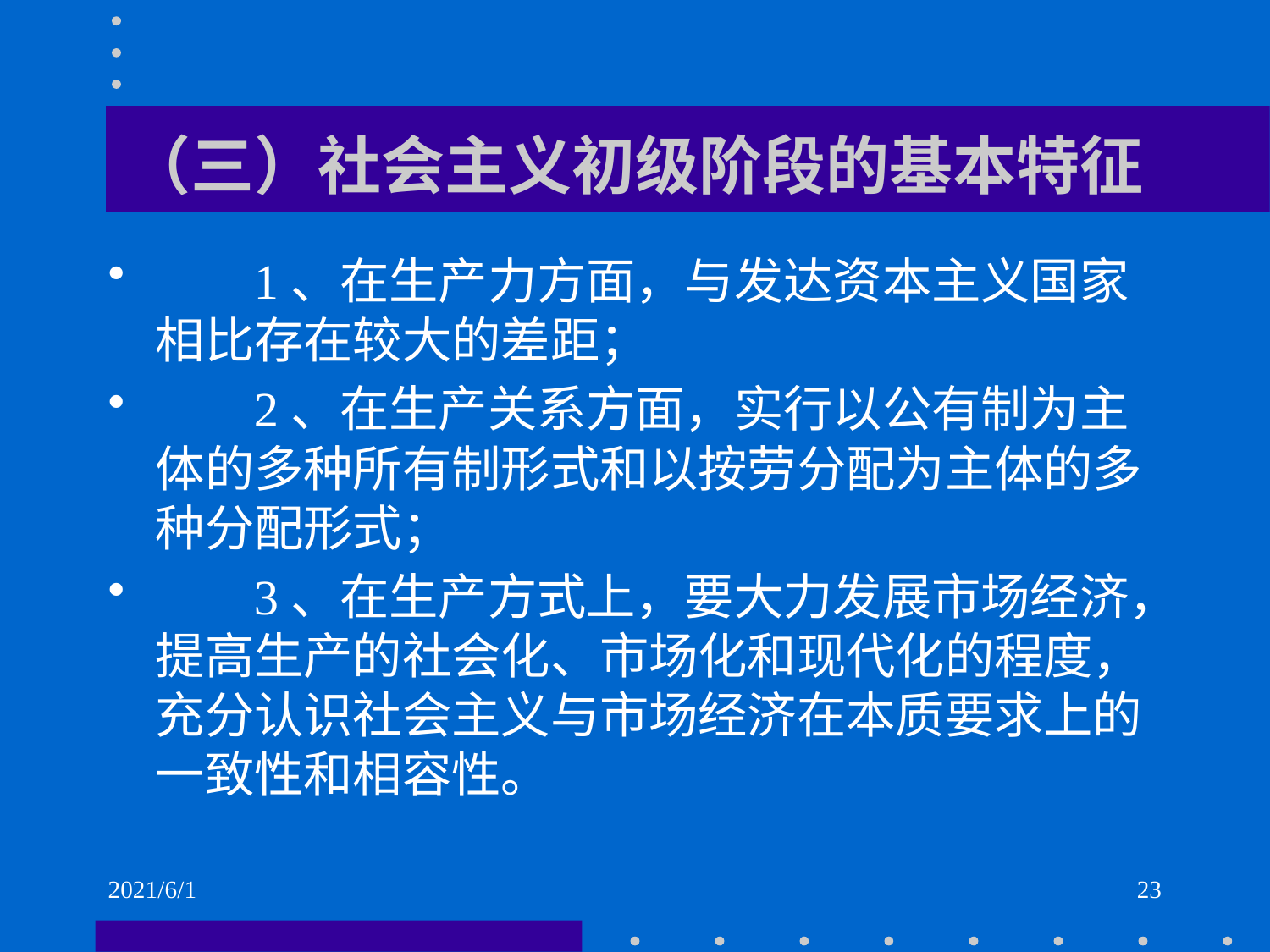

# （三）社会主义初级阶段的基本特征
        1、在生产力方面，与发达资本主义国家相比存在较大的差距；
        2、在生产关系方面，实行以公有制为主体的多种所有制形式和以按劳分配为主体的多种分配形式；
        3、在生产方式上，要大力发展市场经济，提高生产的社会化、市场化和现代化的程度，充分认识社会主义与市场经济在本质要求上的一致性和相容性。
2021/6/1
23